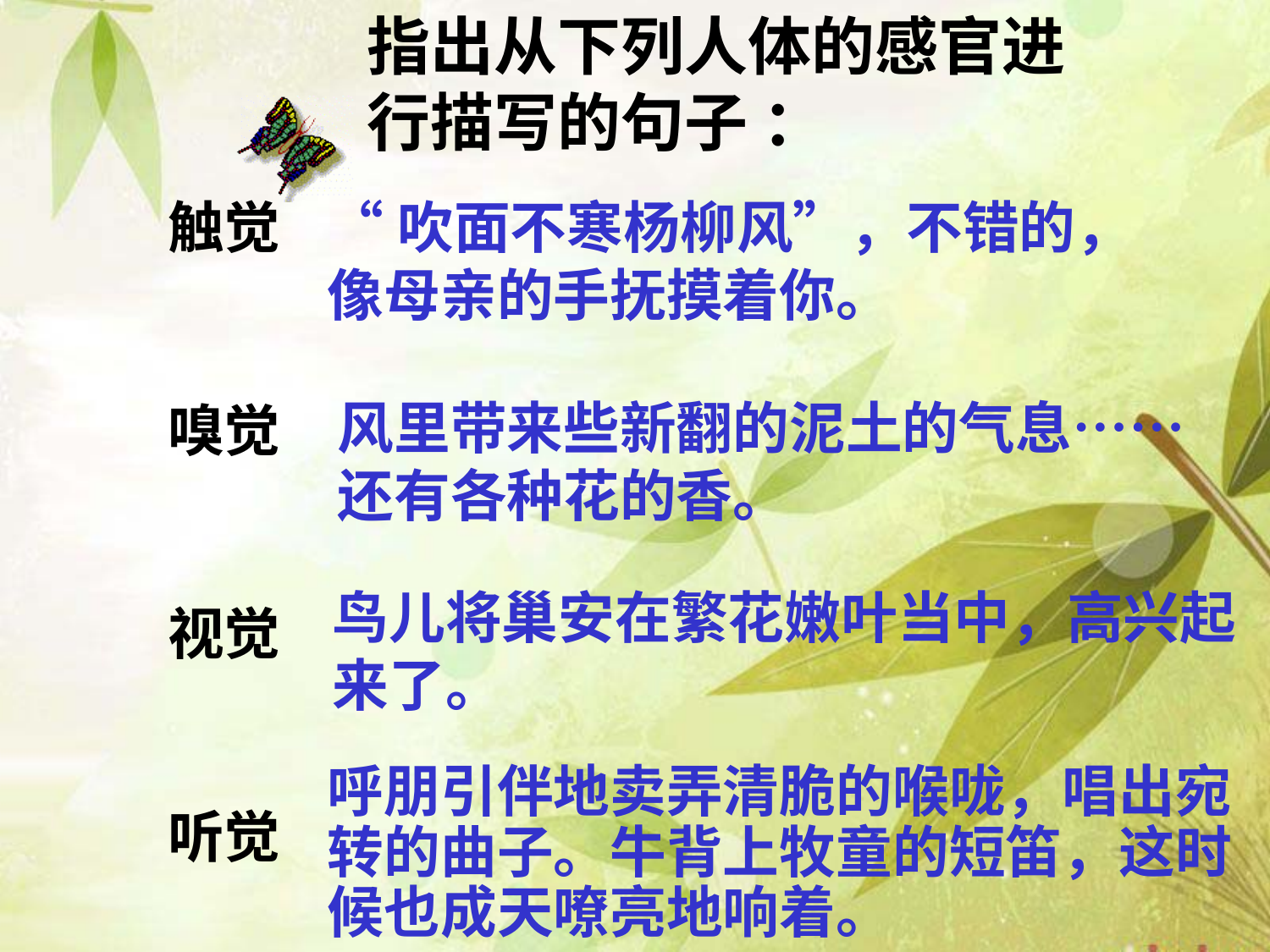

指出从下列人体的感官进行描写的句子 ：
触觉

嗅觉

视觉

听觉
“吹面不寒杨柳风”，不错的，像母亲的手抚摸着你。

风里带来些新翻的泥土的气息……还有各种花的香。
鸟儿将巢安在繁花嫩叶当中，高兴起来了。

呼朋引伴地卖弄清脆的喉咙，唱出宛转的曲子。牛背上牧童的短笛，这时候也成天嘹亮地响着。